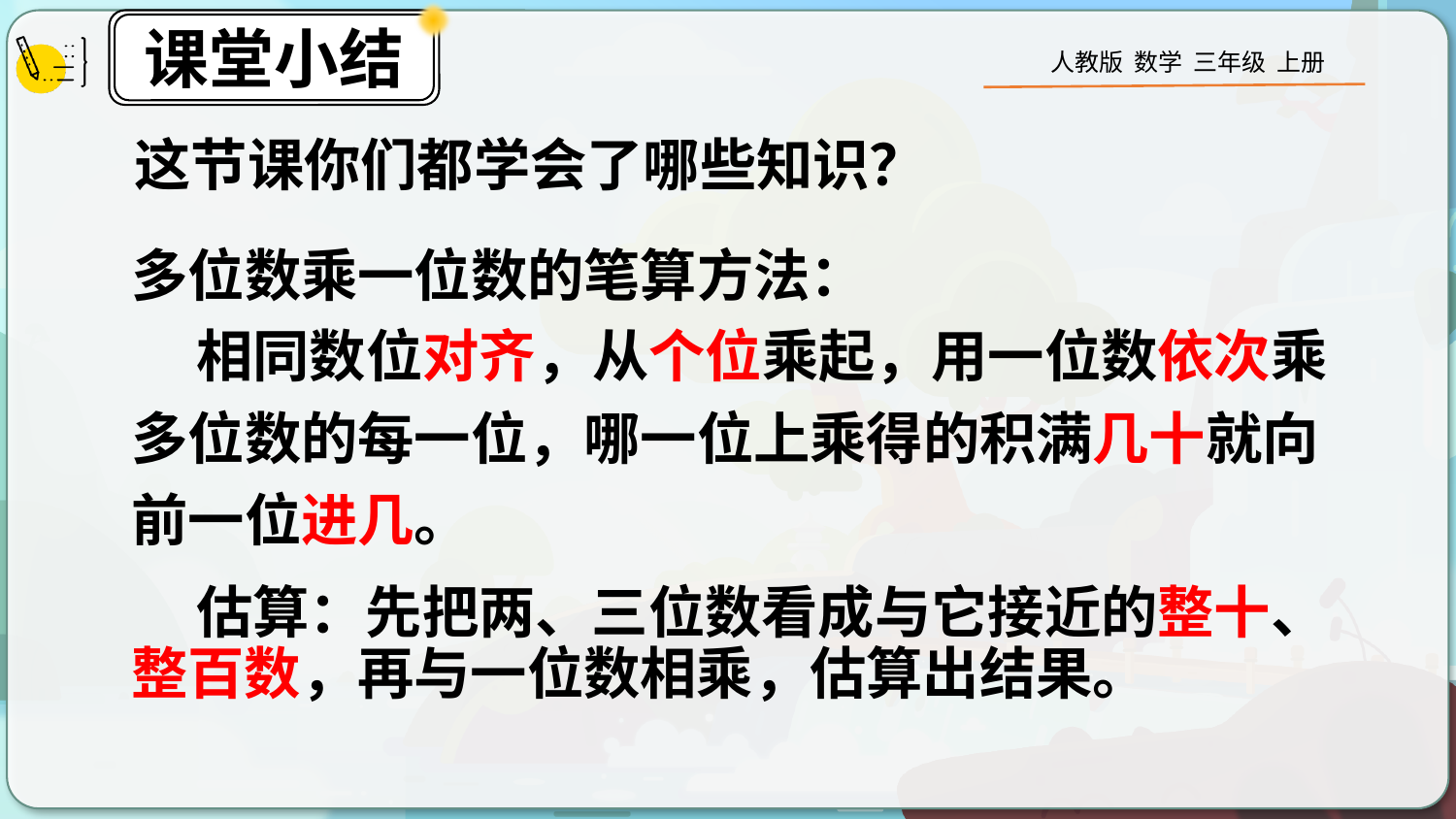

这节课你们都学会了哪些知识？
多位数乘一位数的笔算方法：
    相同数位对齐，从个位乘起，用一位数依次乘多位数的每一位，哪一位上乘得的积满几十就向前一位进几。
    估算：先把两、三位数看成与它接近的整十、整百数，再与一位数相乘，估算出结果。